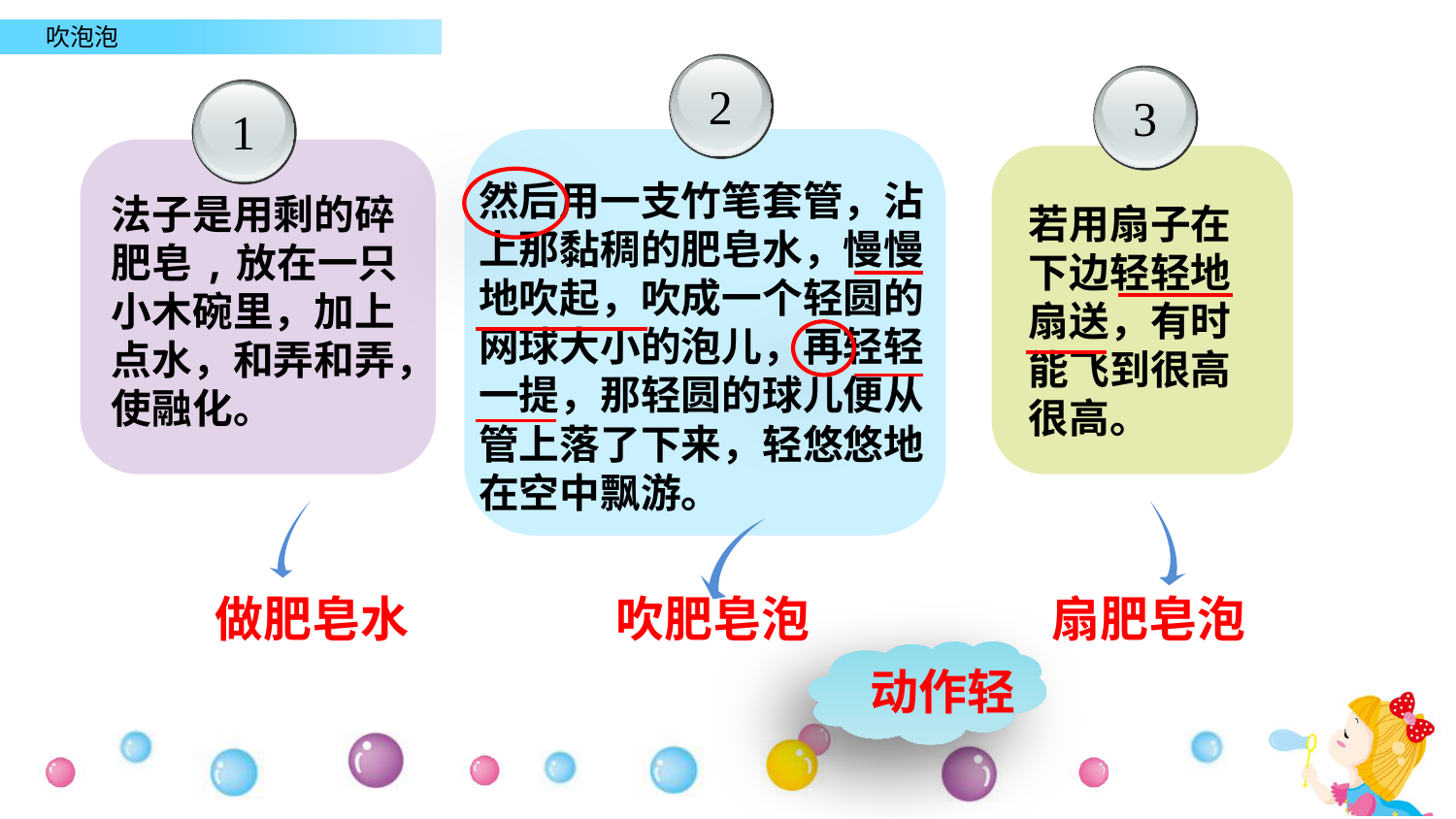

2

3

1

然后用一支竹笔套管，沾上那黏稠的肥皂水，慢慢地吹起，吹成一个轻圆的网球大小的泡儿，再轻轻一提，那轻圆的球儿便从管上落了下来，轻悠悠地在空中飘游。
法子是用剩的碎肥皂,放在一只小木碗里，加上点水，和弄和弄，使融化。
若用扇子在下边轻轻地扇送，有时能飞到很高很高。

做肥皂水
吹肥皂泡
扇肥皂泡

动作轻